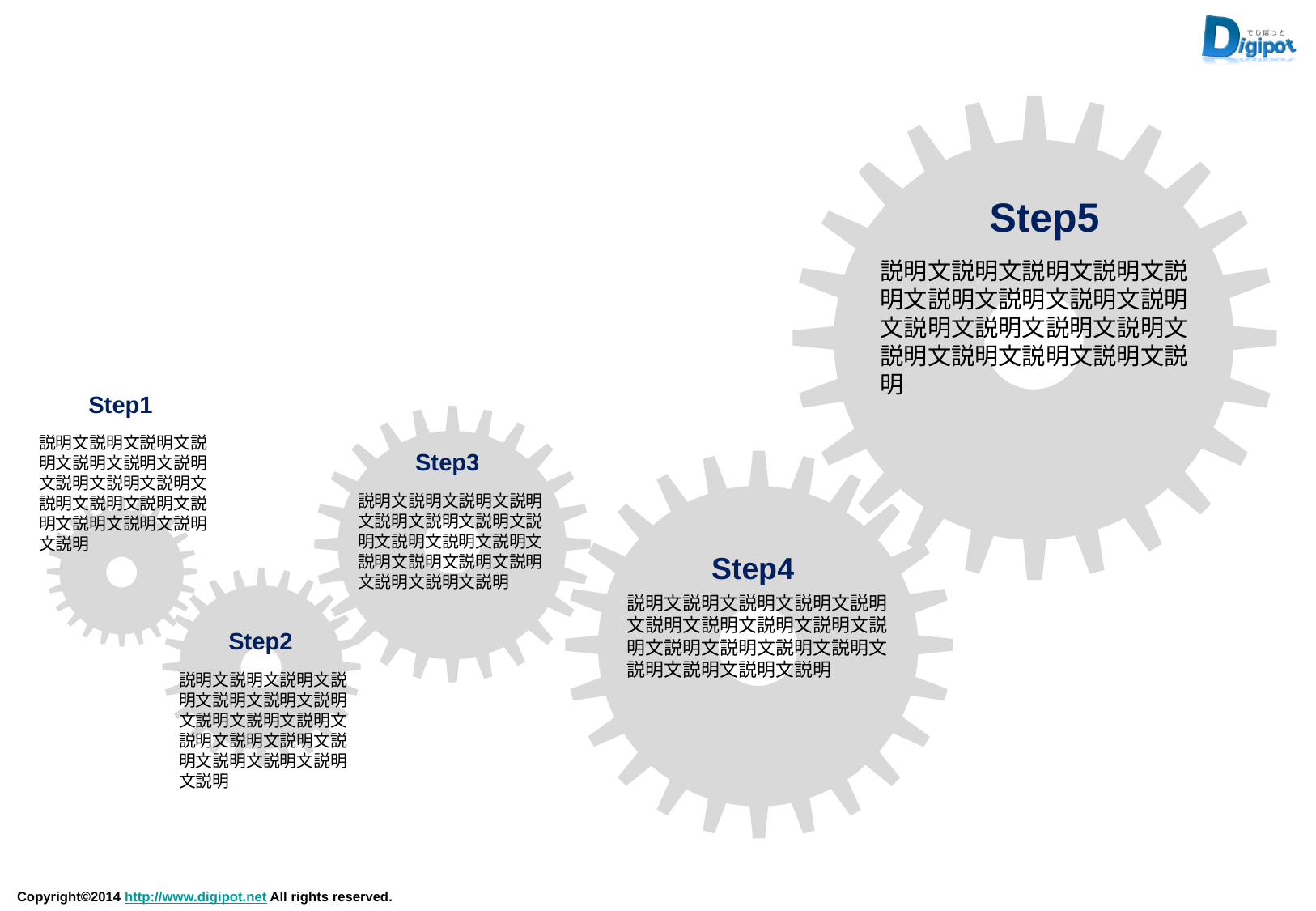

Step5
説明文説明文説明文説明文説明文説明文説明文説明文説明文説明文説明文説明文説明文説明文説明文説明文説明文説明
Step1

説明文説明文説明文説明文説明文説明文説明文説明文説明文説明文説明文説明文説明文説明文説明文説明文説明文説明
Step3

説明文説明文説明文説明文説明文説明文説明文説明文説明文説明文説明文説明文説明文説明文説明文説明文説明文説明

Step4

説明文説明文説明文説明文説明文説明文説明文説明文説明文説明文説明文説明文説明文説明文説明文説明文説明文説明
Step2
説明文説明文説明文説明文説明文説明文説明文説明文説明文説明文説明文説明文説明文説明文説明文説明文説明文説明